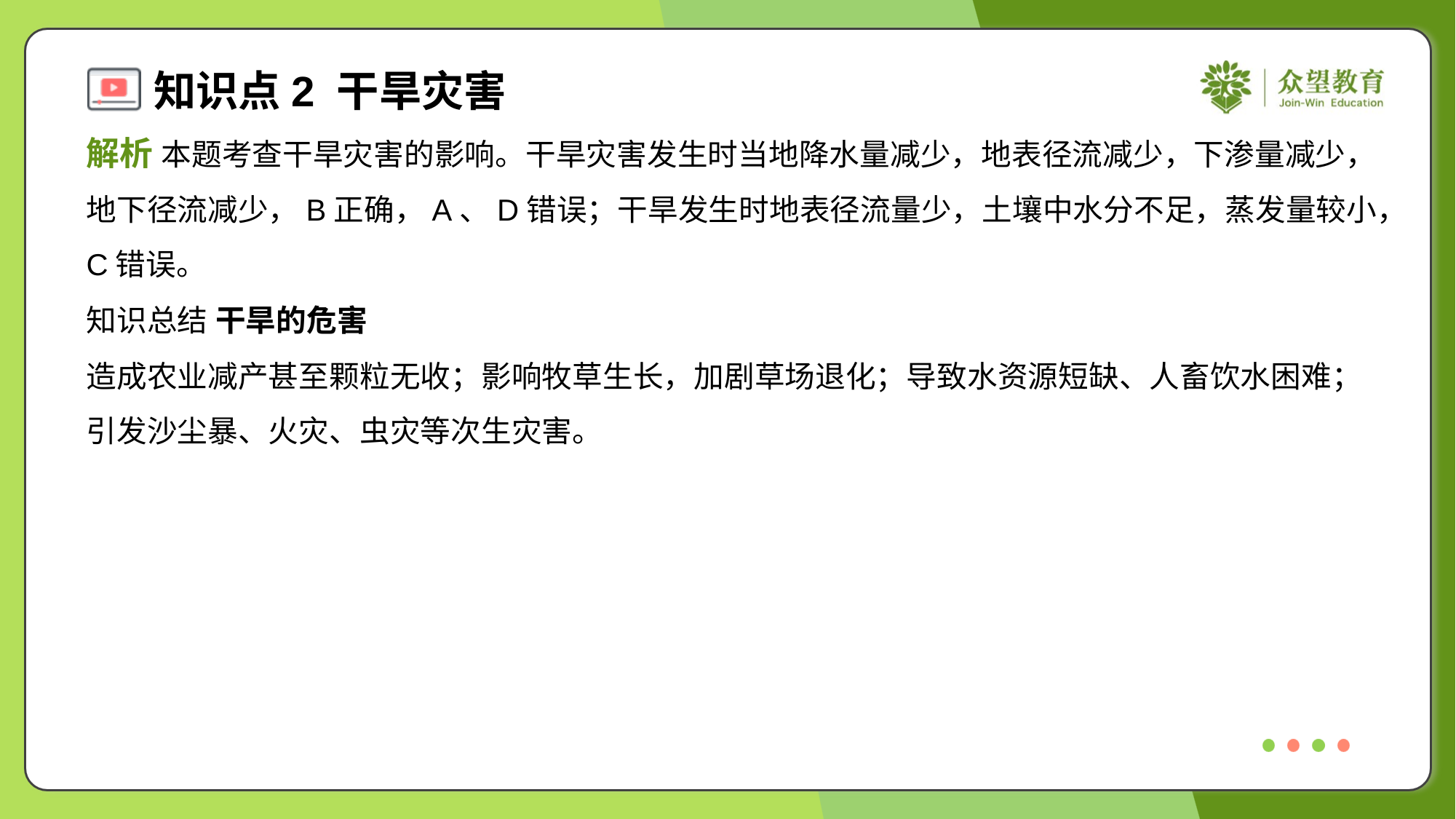

解析 本题考查干旱灾害的影响。干旱灾害发生时当地降水量减少，地表径流减少，下渗量减少，
地下径流减少，B正确，A、D错误；干旱发生时地表径流量少，土壤中水分不足，蒸发量较小，
C错误。
知识总结 干旱的危害
造成农业减产甚至颗粒无收；影响牧草生长，加剧草场退化；导致水资源短缺、人畜饮水困难；
引发沙尘暴、火灾、虫灾等次生灾害。